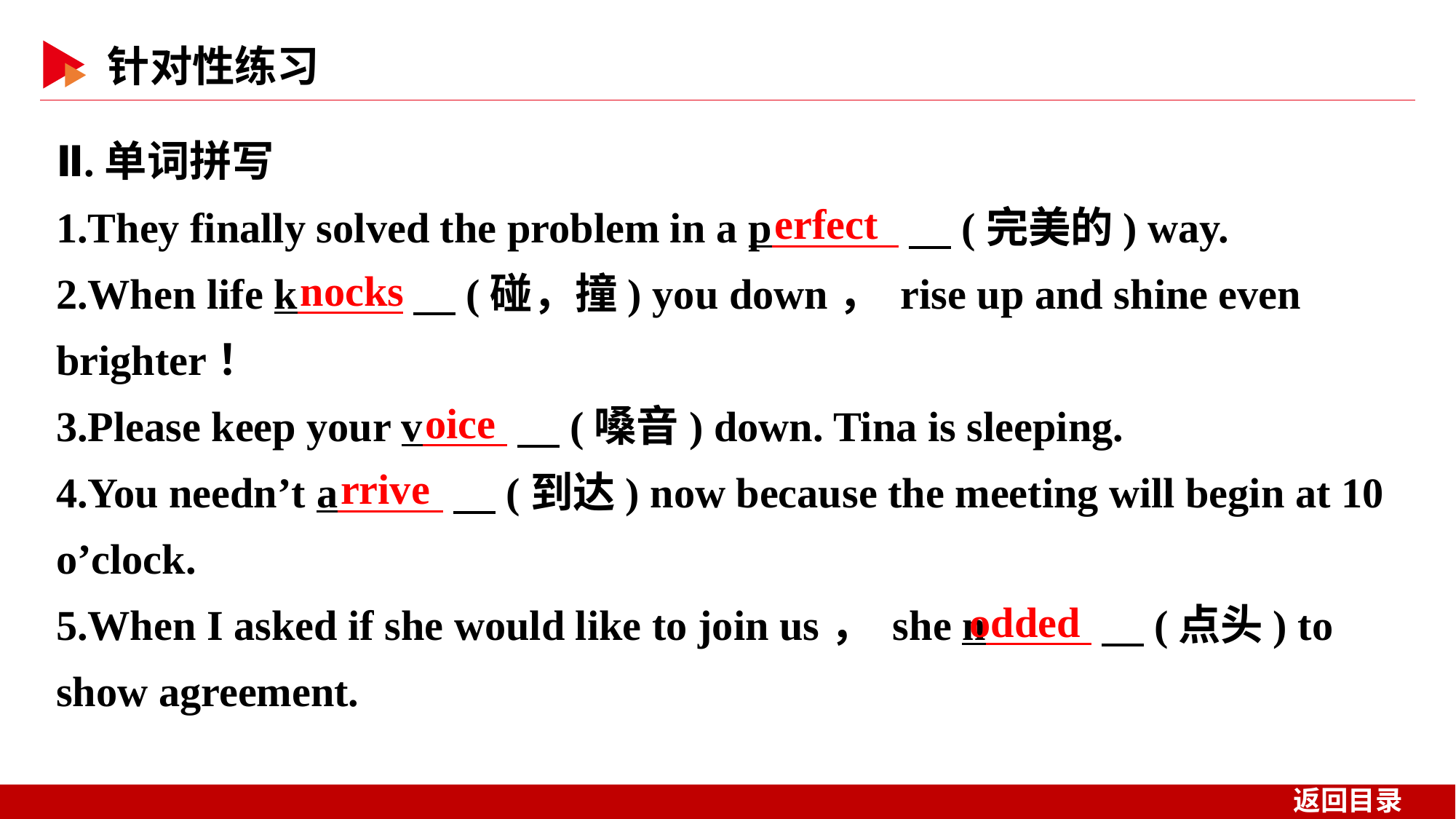

Ⅱ.单词拼写
1.They finally solved the problem in a p            　(完美的) way.
2.When life k          　(碰，撞) you down， rise up and shine even brighter！
3.Please keep your v        　(嗓音) down. Tina is sleeping.
4.You needn’t a          　(到达) now because the meeting will begin at 10 o’clock.
5.When I asked if she would like to join us， she n          　(点头) to show agreement.
erfect
nocks
oice
rrive
odded